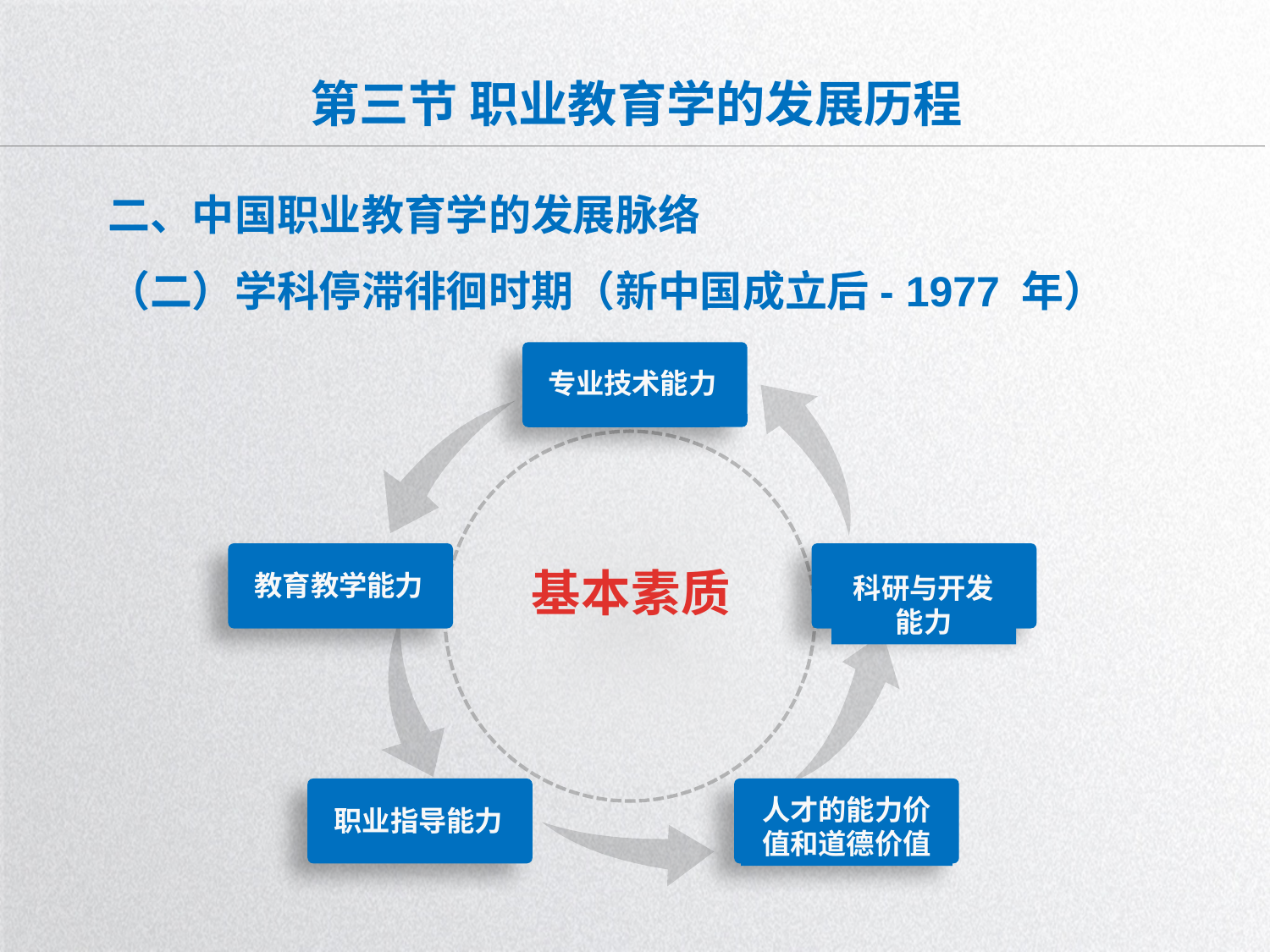

# 第三节 职业教育学的发展历程
二、中国职业教育学的发展脉络
（二）学科停滞徘徊时期（新中国成立后- 1977 年）

专业技术能力

教育教学能力

科研与开发能力
基本素质

职业指导能力

人才的能力价值和道德价值